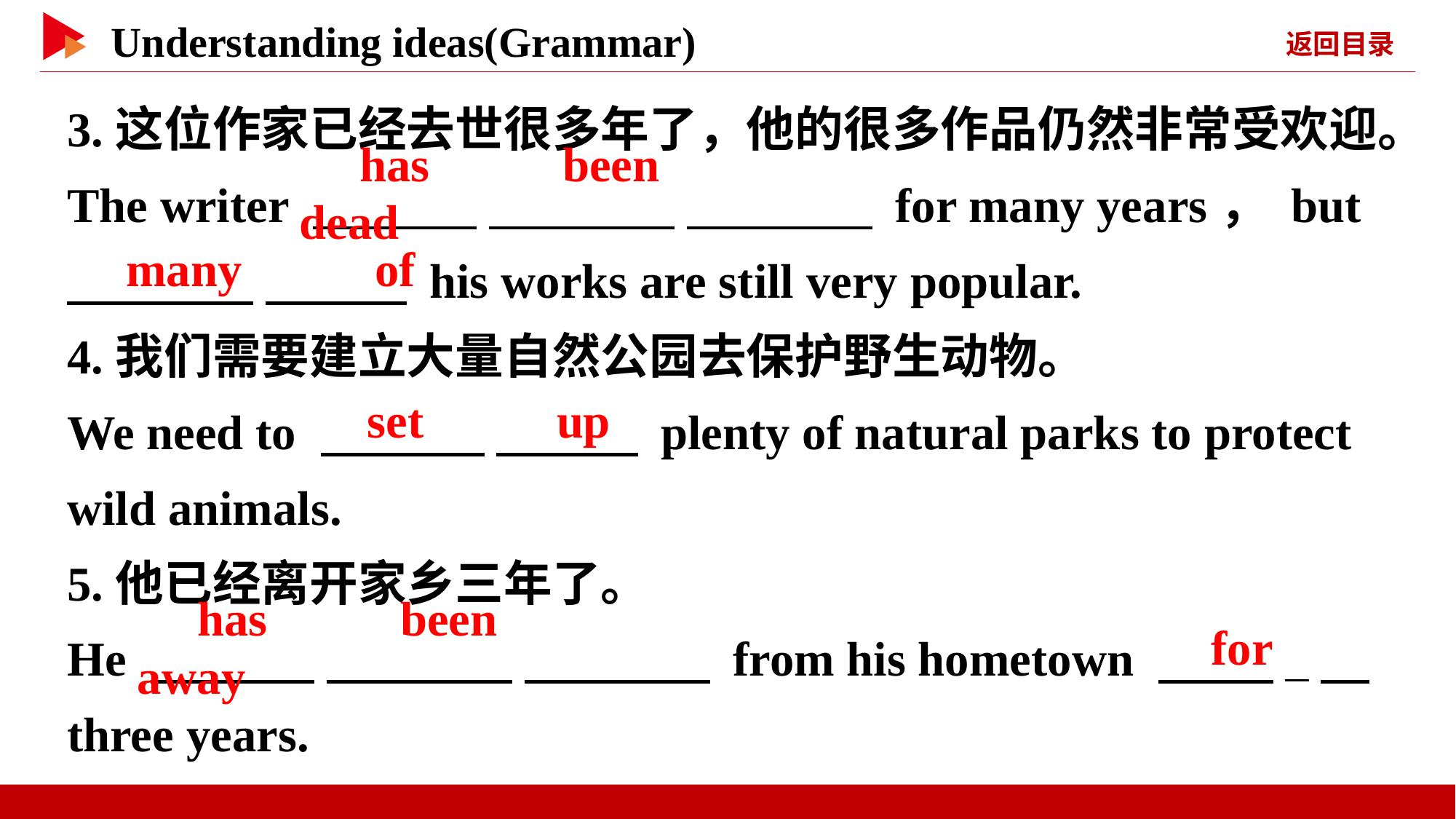

3.这位作家已经去世很多年了，他的很多作品仍然非常受欢迎。
The writer 　      　 　        　 　        　 for many years， but
　        　 　    　 his works are still very popular.
4.我们需要建立大量自然公园去保护野生动物。
We need to 　      　 　    　 plenty of natural parks to protect wild animals.
5.他已经离开家乡三年了。
He 　      　 　        　 　        　 from his hometown 　      _　 three years.
　has　 　been　 　dead
　many　 　of
　set　 　up
　has　 　been　 　away
　for